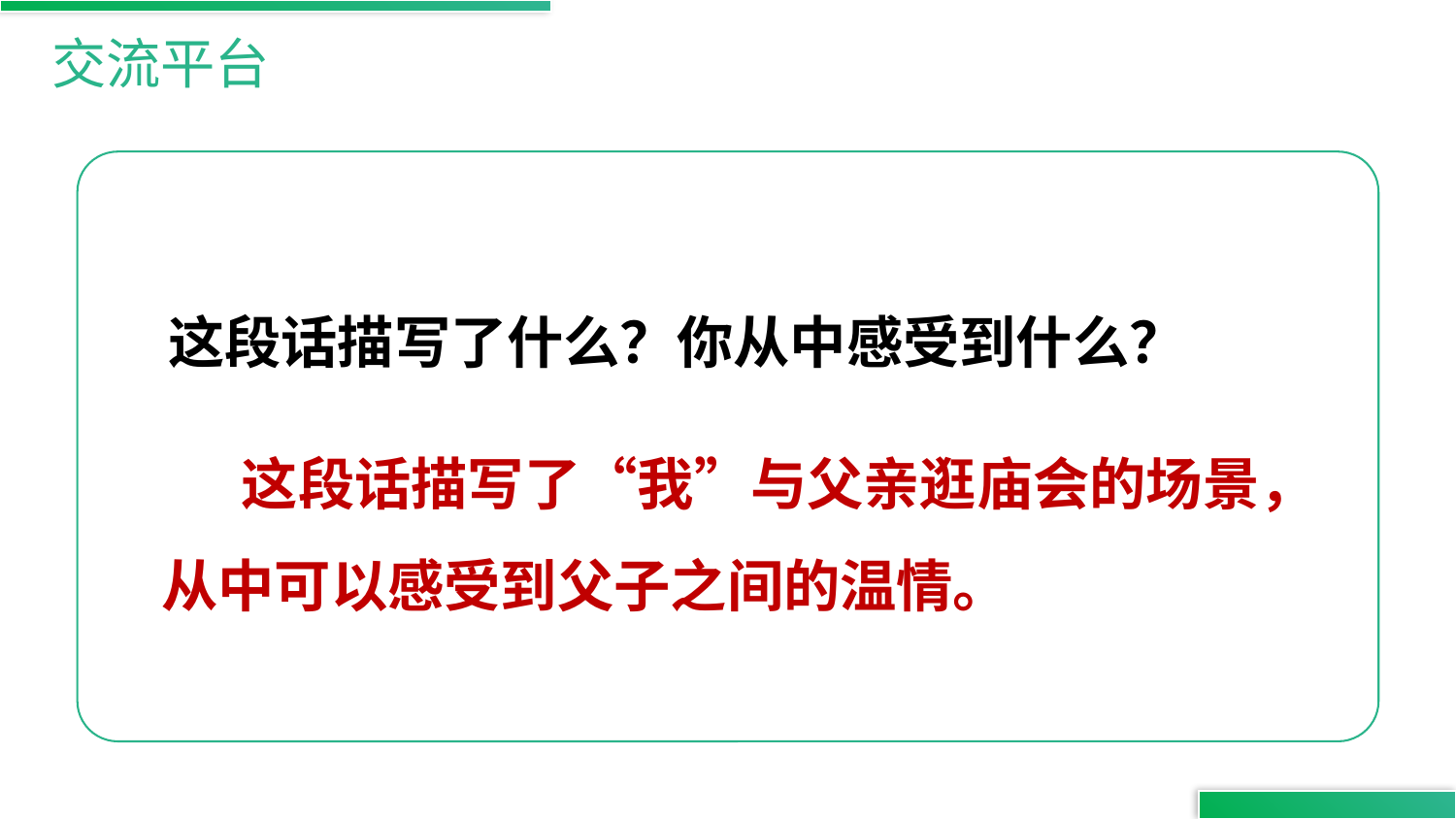

交流平台
这段话描写了什么？你从中感受到什么？
   这段话描写了“我”与父亲逛庙会的场景，从中可以感受到父子之间的温情。